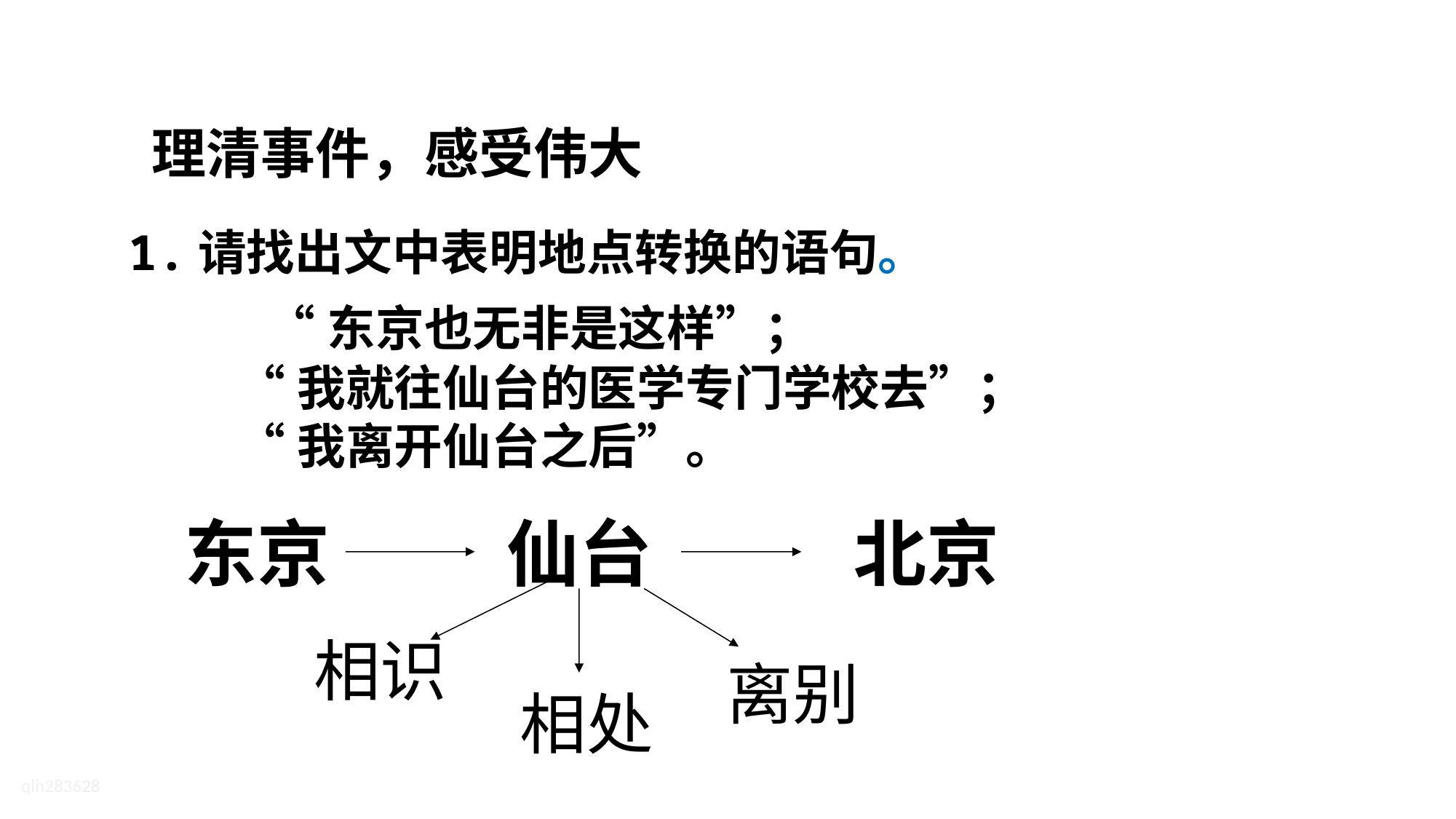

理清事件，感受伟大
1.请找出文中表明地点转换的语句。
      “东京也无非是这样”；
    “我就往仙台的医学专门学校去”；
    “我离开仙台之后”。
东京
仙台
北京

相识
离别
相处
qlh283628